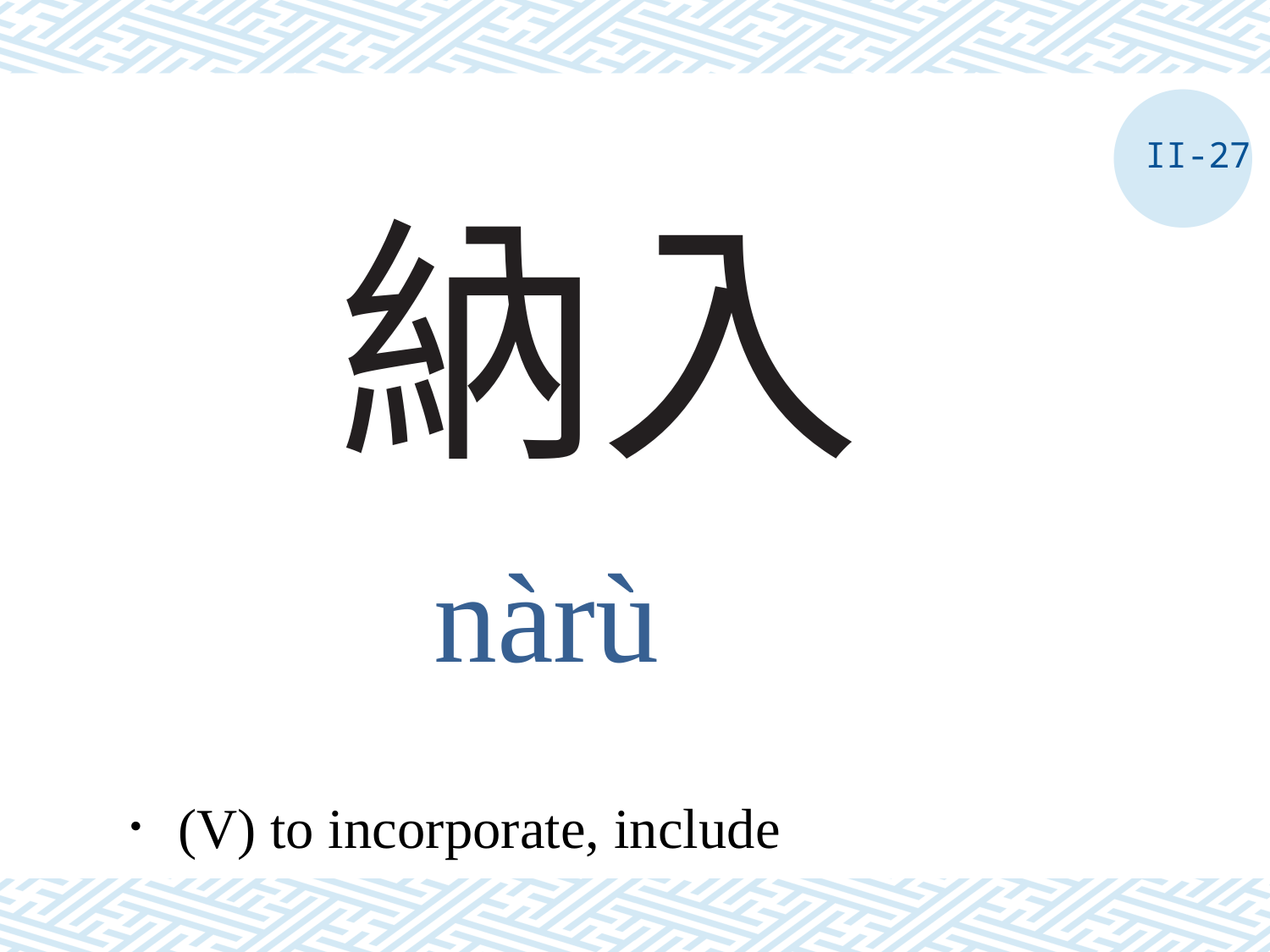

II-27

# 納入
nàrù
．(V) to incorporate, include